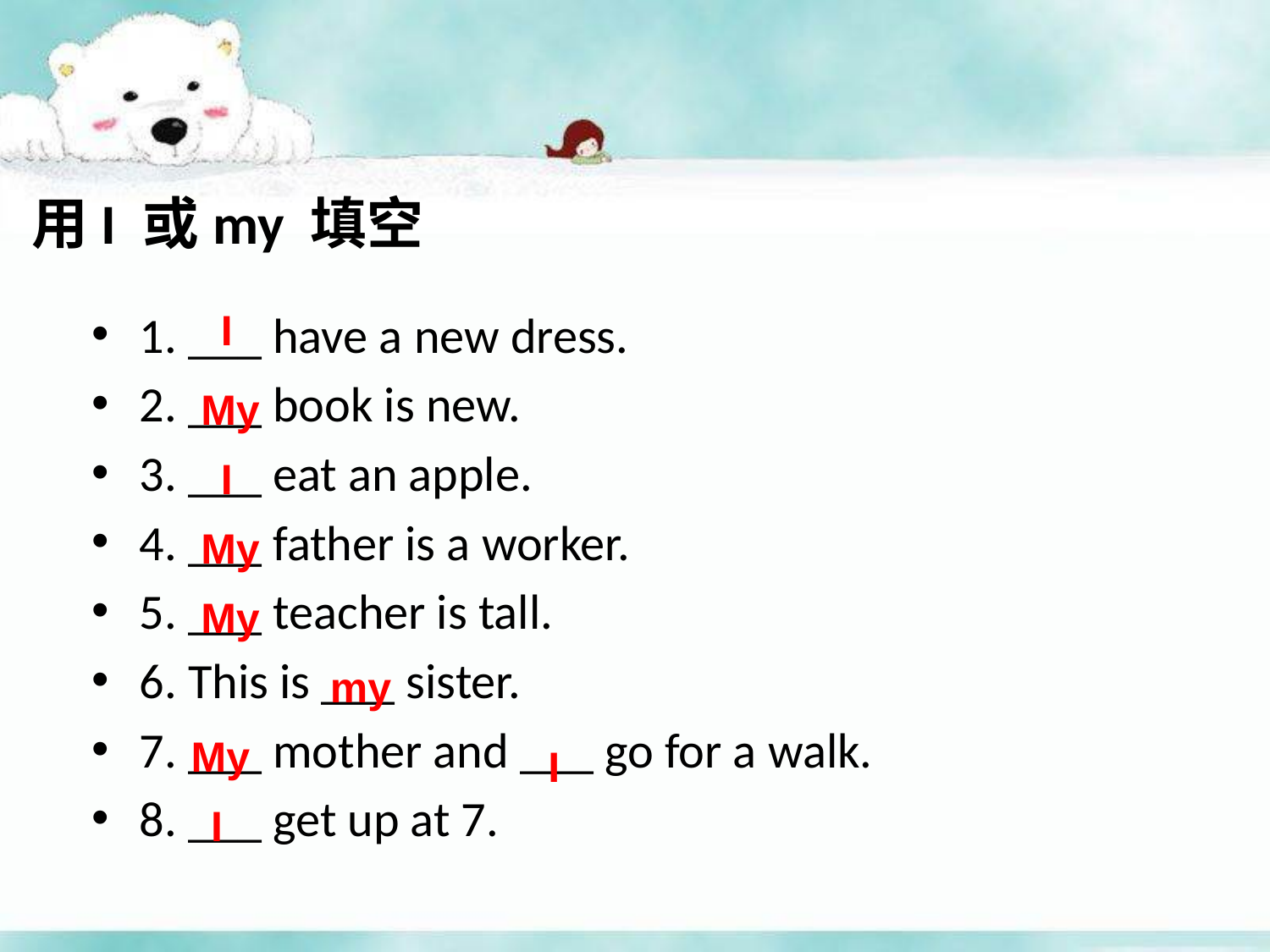

用I 或my 填空
1. ___ have a new dress.
2. ___ book is new.
3. ___ eat an apple.
4. ___ father is a worker.
5. ___ teacher is tall.
6. This is ___ sister.
7. ___ mother and ___ go for a walk.
8. ___ get up at 7.
I
My
I
My
My
my
My
I
I